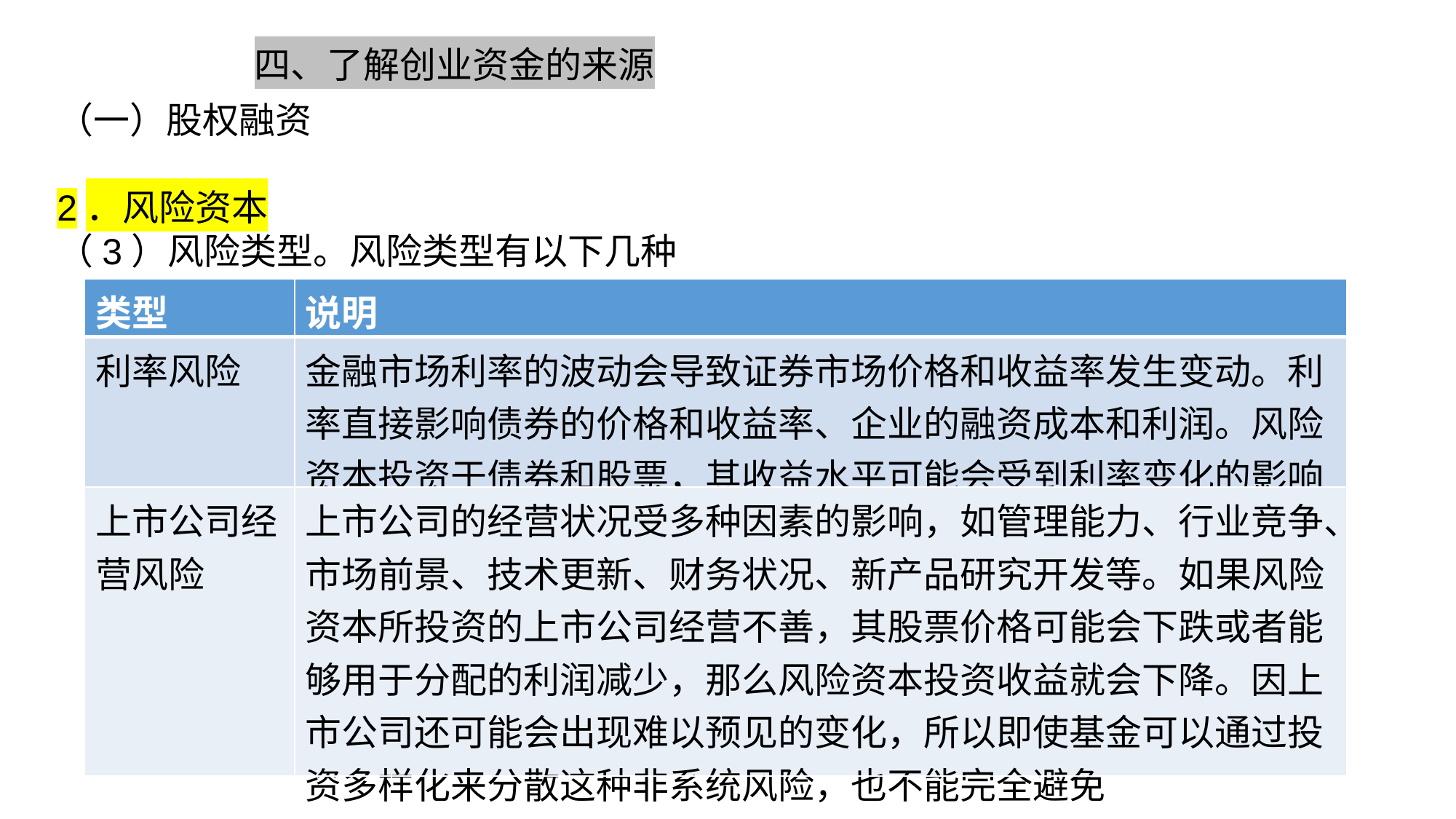

四、了解创业资金的来源
（一）股权融资

2．风险资本
（3）风险类型。风险类型有以下几种
| 类型 | 说明 |
| --- | --- |
| 利率风险 | 金融市场利率的波动会导致证券市场价格和收益率发生变动。利率直接影响债券的价格和收益率、企业的融资成本和利润。风险资本投资于债券和股票，其收益水平可能会受到利率变化的影响 |
| 上市公司经营风险 | 上市公司的经营状况受多种因素的影响，如管理能力、行业竞争、市场前景、技术更新、财务状况、新产品研究开发等。如果风险资本所投资的上市公司经营不善，其股票价格可能会下跌或者能够用于分配的利润减少，那么风险资本投资收益就会下降。因上市公司还可能会出现难以预见的变化，所以即使基金可以通过投资多样化来分散这种非系统风险，也不能完全避免 |